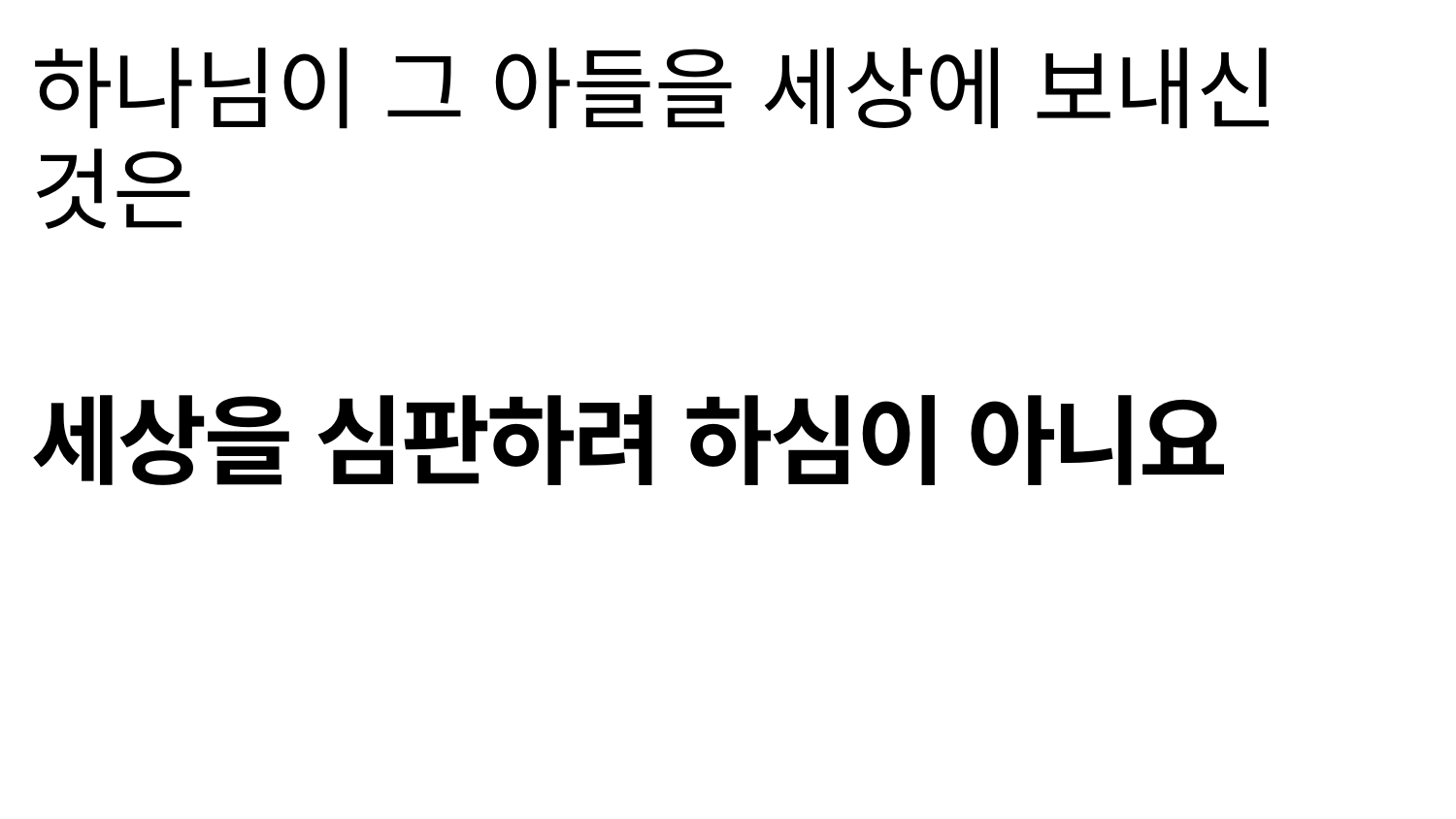

하나님이 그 아들을 세상에 보내신 것은
세상을 심판하려 하심이 아니요